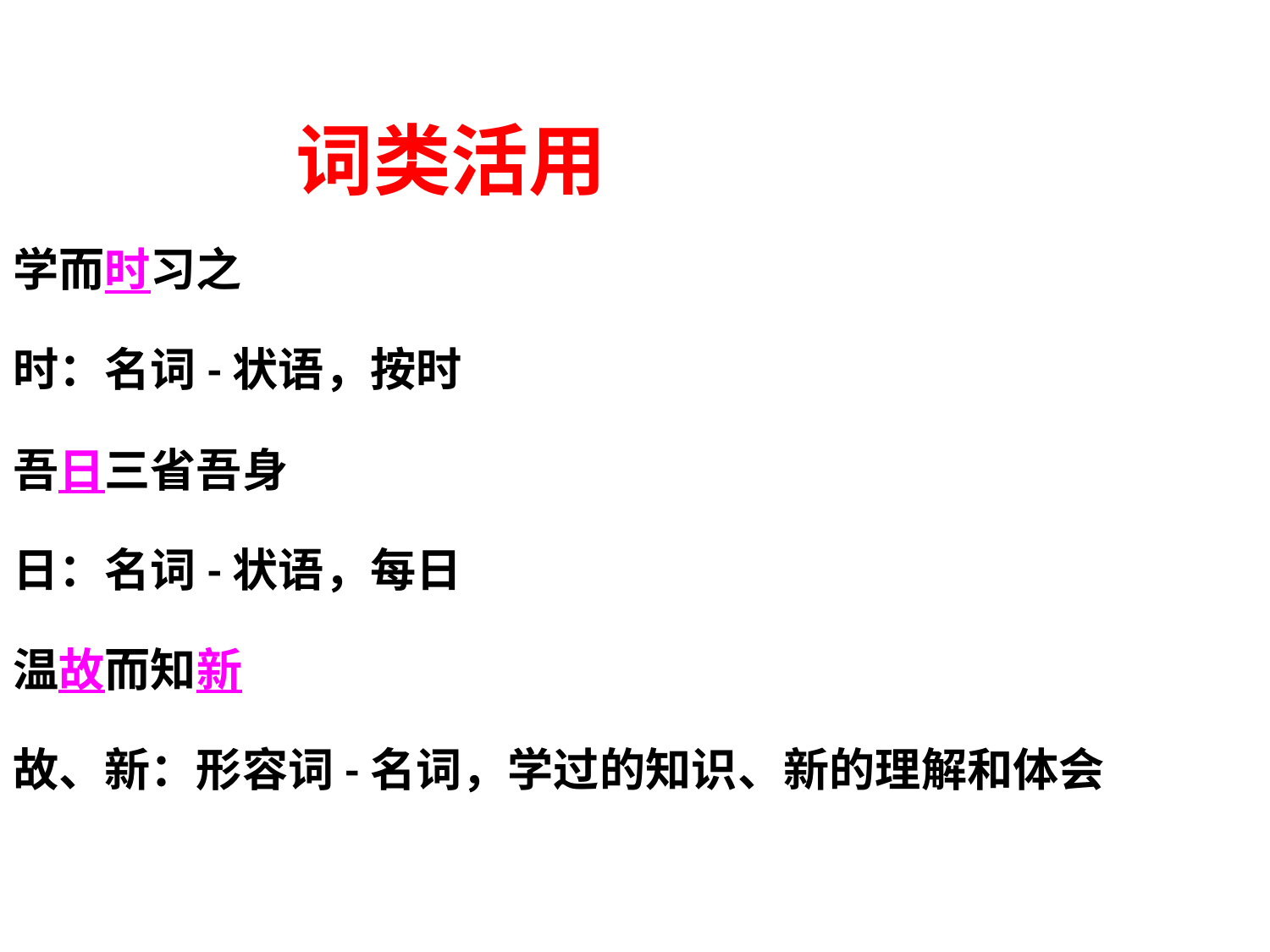

词类活用
学而时习之
时：名词-状语，按时
吾日三省吾身
日：名词-状语，每日
温故而知新
故、新：形容词-名词，学过的知识、新的理解和体会